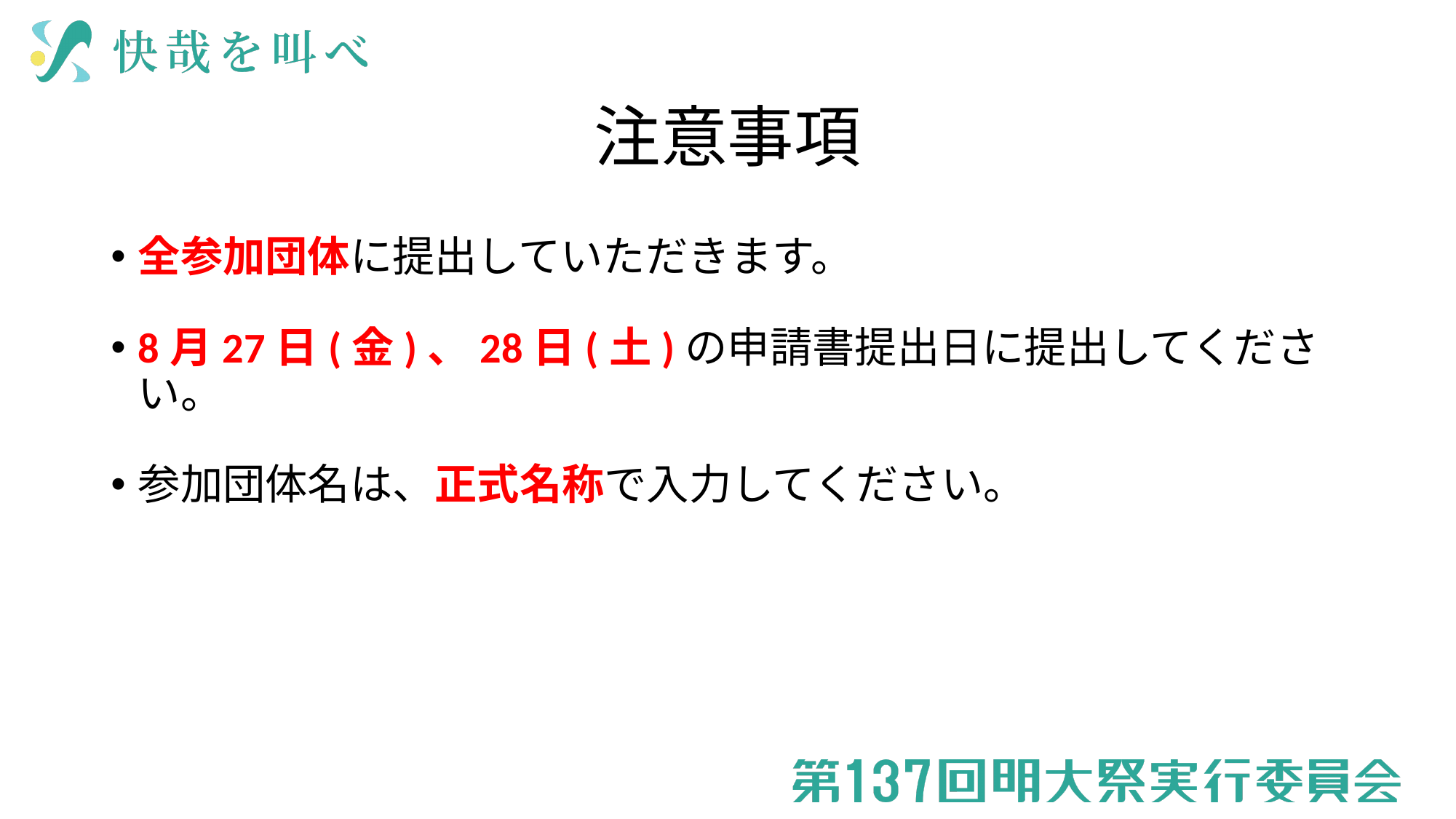

# 注意事項
全参加団体に提出していただきます。

8月27日(金)、28日(土)の申請書提出日に提出してください。

参加団体名は、正式名称で入力してください。